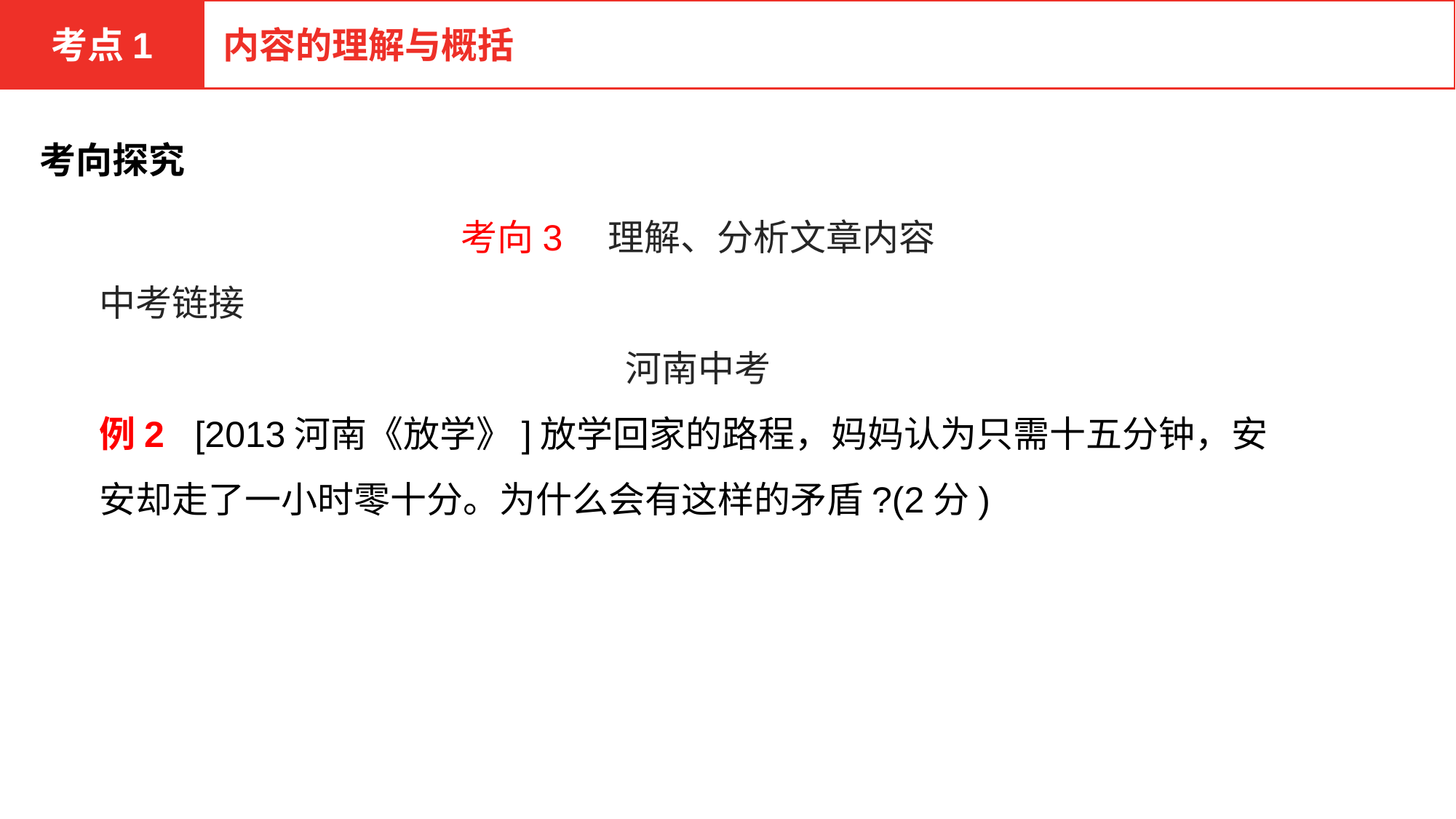

考点1
内容的理解与概括
考向探究
考向3　理解、分析文章内容
中考链接
河南中考
例2   [2013河南《放学》]放学回家的路程，妈妈认为只需十五分钟，安安却走了一小时零十分。为什么会有这样的矛盾?(2分)